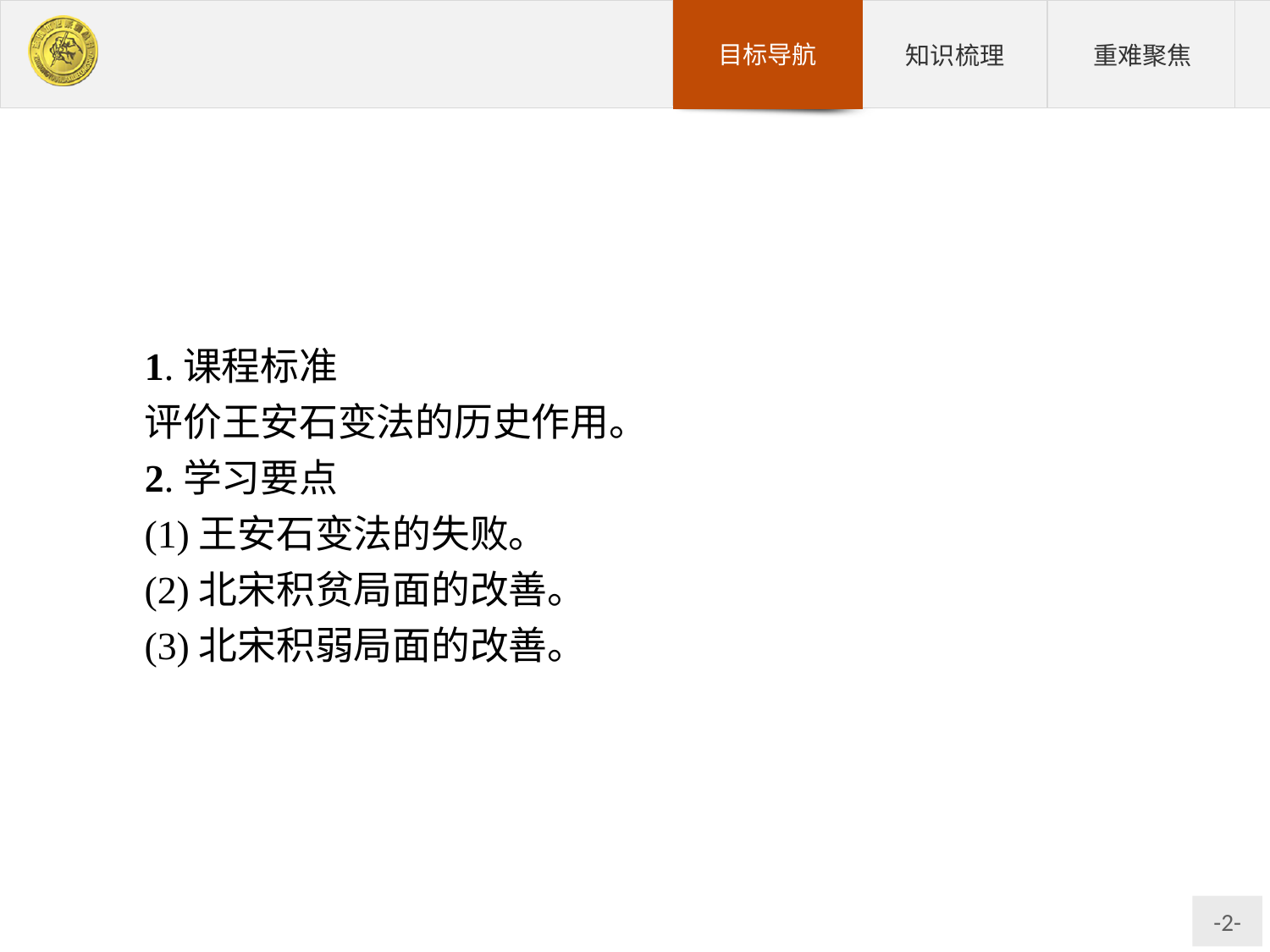

1.课程标准
评价王安石变法的历史作用。
2.学习要点
(1)王安石变法的失败。
(2)北宋积贫局面的改善。
(3)北宋积弱局面的改善。